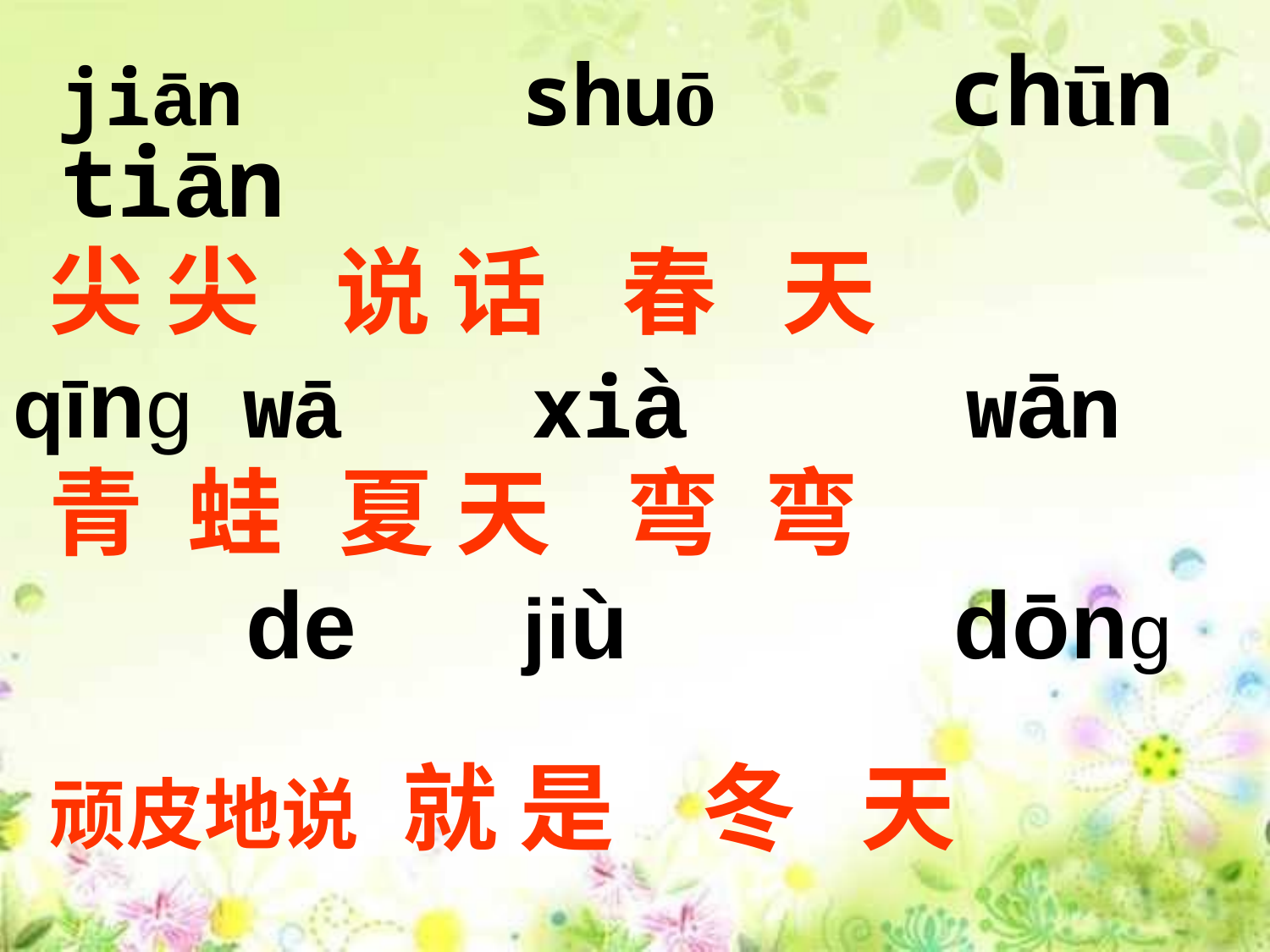

jiān      shuō     chūn tiān
 尖 尖    说 话    春   天
qīng wā    xià      wān
 青  蛙   夏 天    弯  弯
     de    jiù       dōng
 顽皮地说  就 是    冬   天